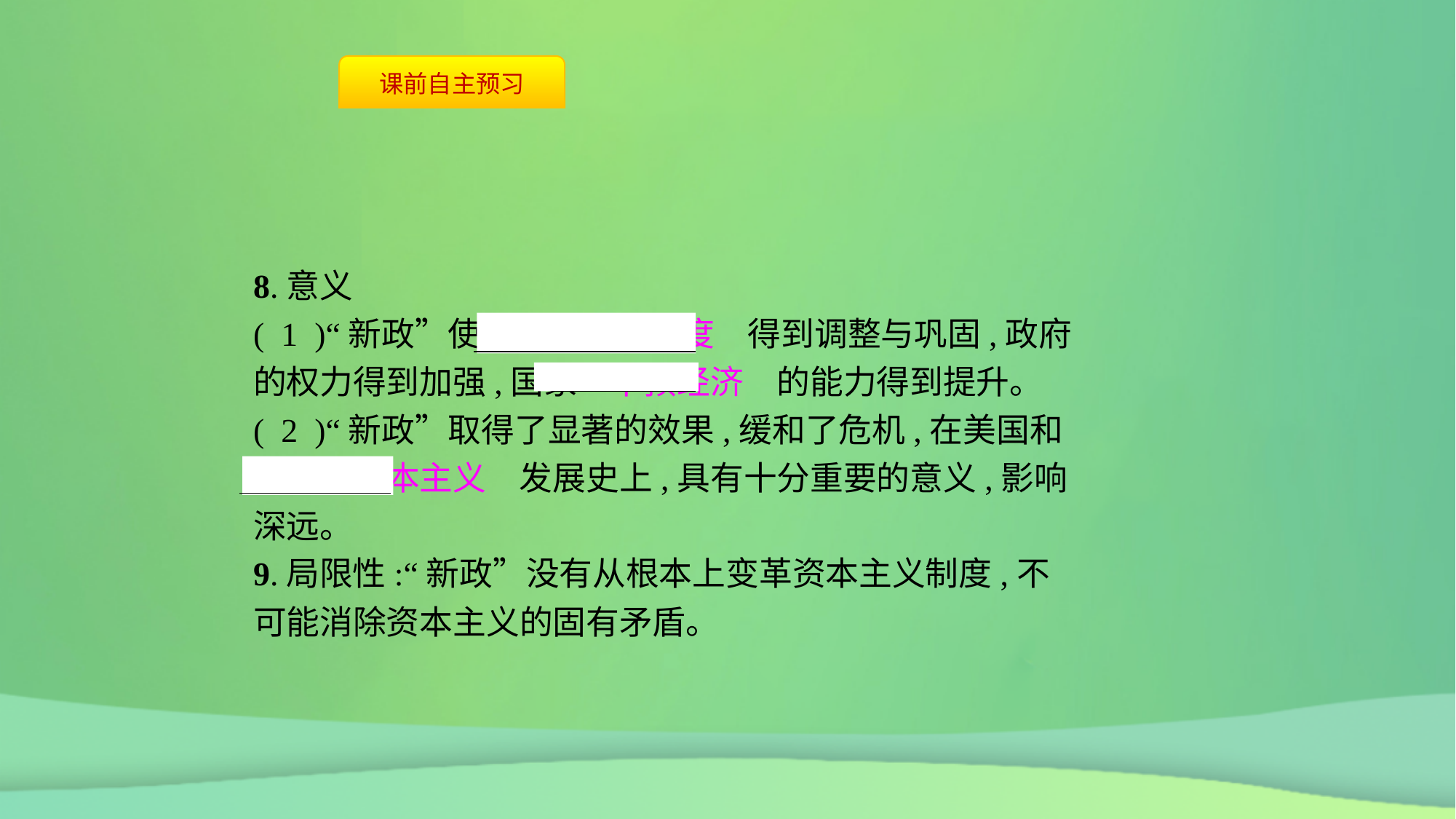

8.意义
(  1  )“新政”使　资本主义制度　得到调整与巩固,政府的权力得到加强,国家　干预经济　的能力得到提升。
(  2  )“新政”取得了显著的效果,缓和了危机,在美国和世界　资本主义　发展史上,具有十分重要的意义,影响深远。
9.局限性:“新政”没有从根本上变革资本主义制度,不可能消除资本主义的固有矛盾。